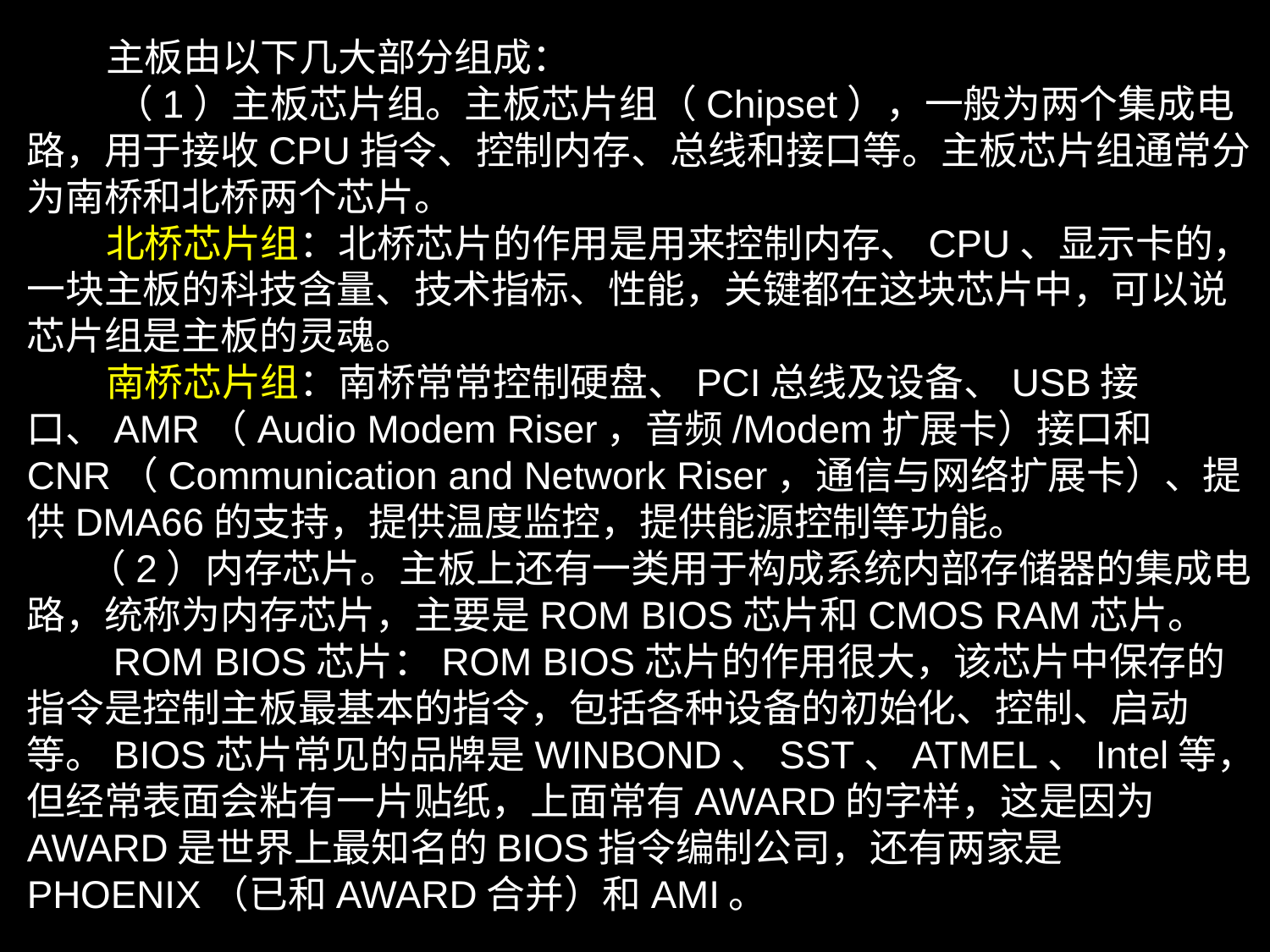

主板由以下几大部分组成：
         （1）主板芯片组。主板芯片组（Chipset），一般为两个集成电路，用于接收CPU指令、控制内存、总线和接口等。主板芯片组通常分为南桥和北桥两个芯片。
        北桥芯片组：北桥芯片的作用是用来控制内存、CPU、显示卡的，一块主板的科技含量、技术指标、性能，关键都在这块芯片中，可以说芯片组是主板的灵魂。
        南桥芯片组：南桥常常控制硬盘、PCI总线及设备、USB接口、AMR（Audio Modem Riser，音频/Modem扩展卡）接口和CNR（Communication and Network Riser，通信与网络扩展卡）、提供DMA66的支持，提供温度监控，提供能源控制等功能。
       （2）内存芯片。主板上还有一类用于构成系统内部存储器的集成电路，统称为内存芯片，主要是ROM BIOS芯片和CMOS RAM芯片。
        ROM BIOS芯片：ROM BIOS芯片的作用很大，该芯片中保存的指令是控制主板最基本的指令，包括各种设备的初始化、控制、启动等。BIOS芯片常见的品牌是WINBOND、SST、ATMEL、Intel等，但经常表面会粘有一片贴纸，上面常有AWARD的字样，这是因为AWARD是世界上最知名的BIOS指令编制公司，还有两家是PHOENIX（已和AWARD合并）和AMI。